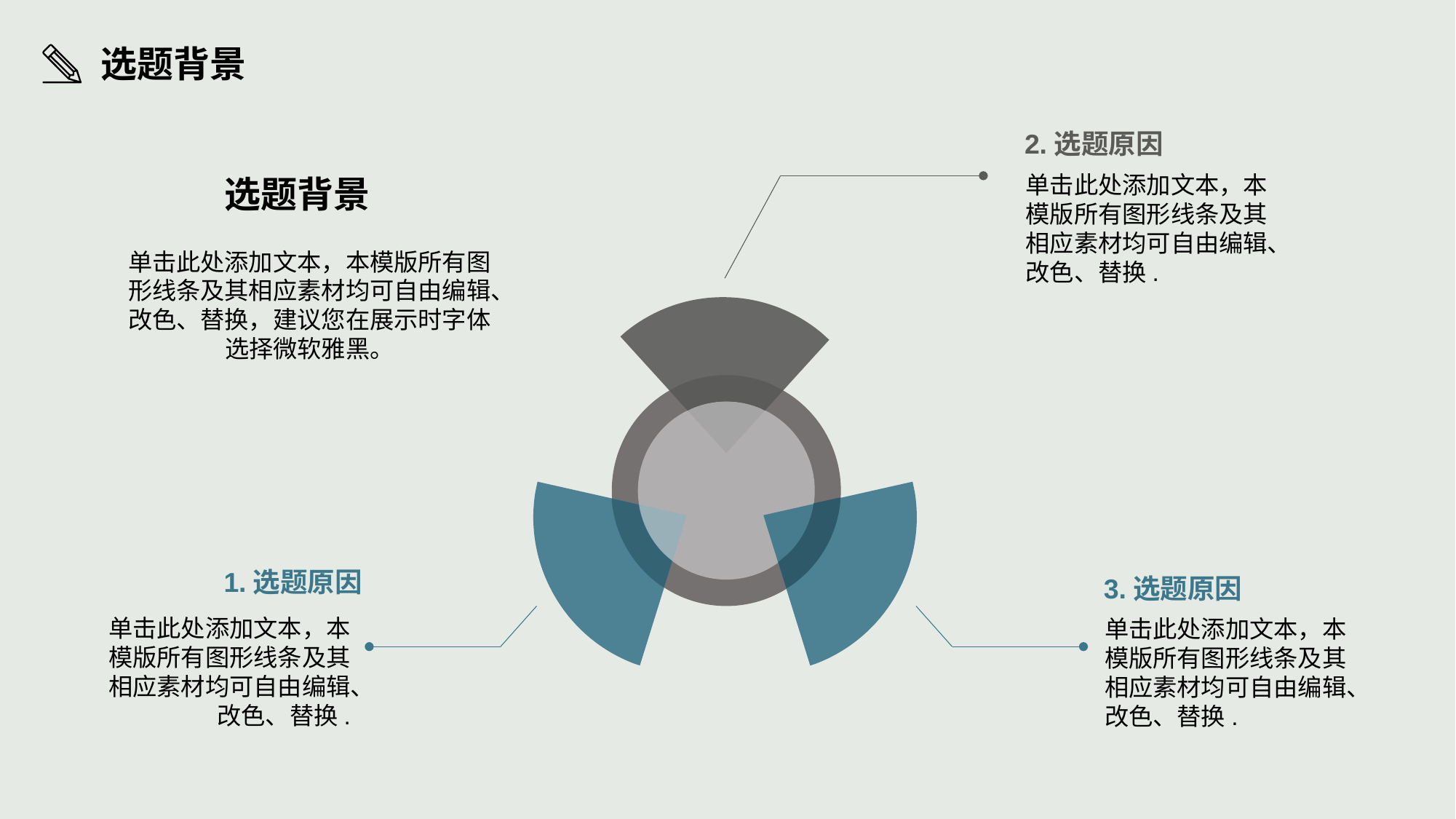

选题背景

2.选题原因
单击此处添加文本，本模版所有图形线条及其相应素材均可自由编辑、改色、替换.
选题背景
单击此处添加文本，本模版所有图形线条及其相应素材均可自由编辑、改色、替换，建议您在展示时字体选择微软雅黑。

1.选题原因
3.选题原因
单击此处添加文本，本模版所有图形线条及其相应素材均可自由编辑、改色、替换.
单击此处添加文本，本模版所有图形线条及其相应素材均可自由编辑、改色、替换.